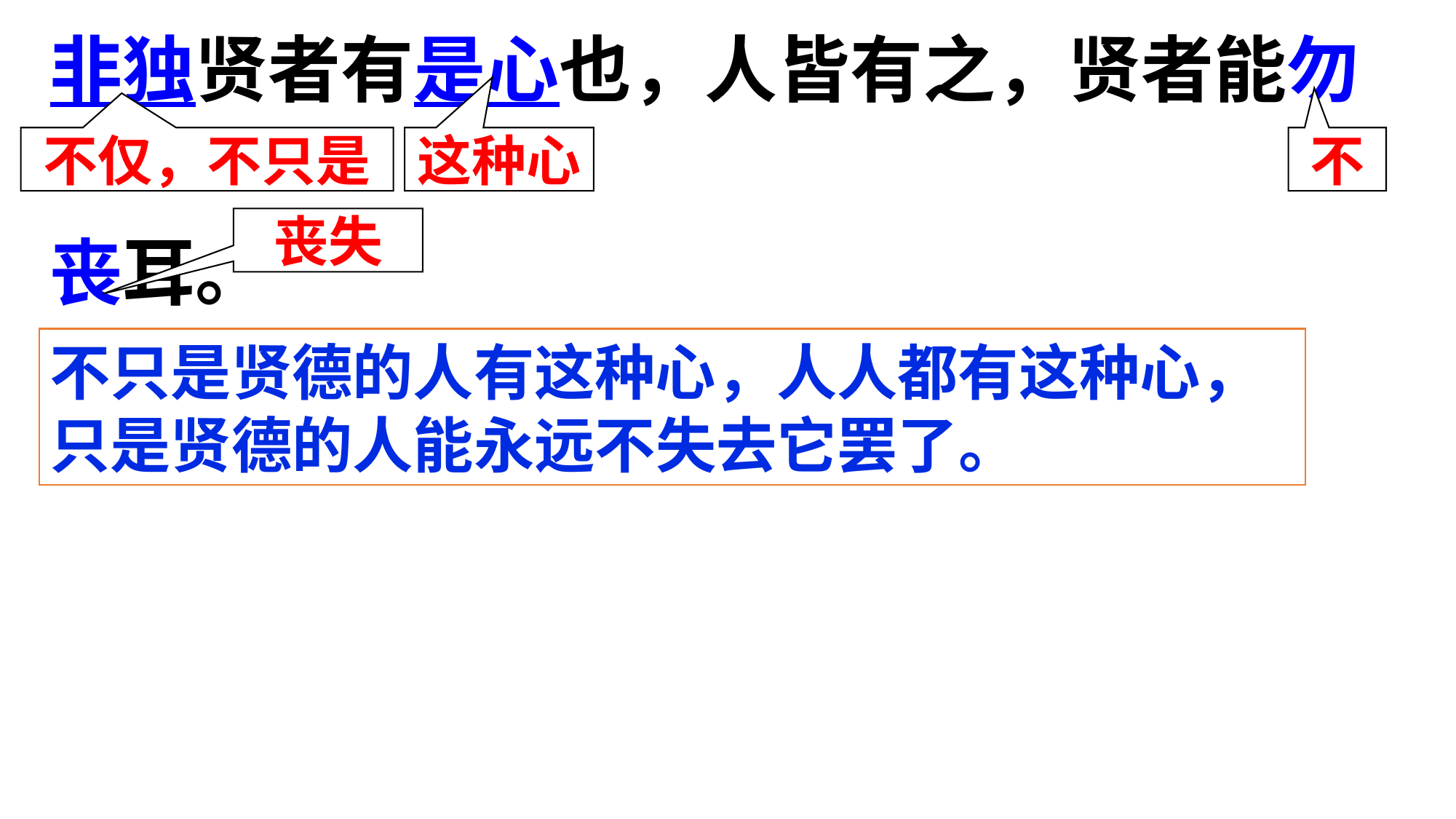

非独贤者有是心也，人皆有之，贤者能勿

丧耳。
不仅，不只是
这种心
不
丧失
不只是贤德的人有这种心，人人都有这种心，只是贤德的人能永远不失去它罢了。